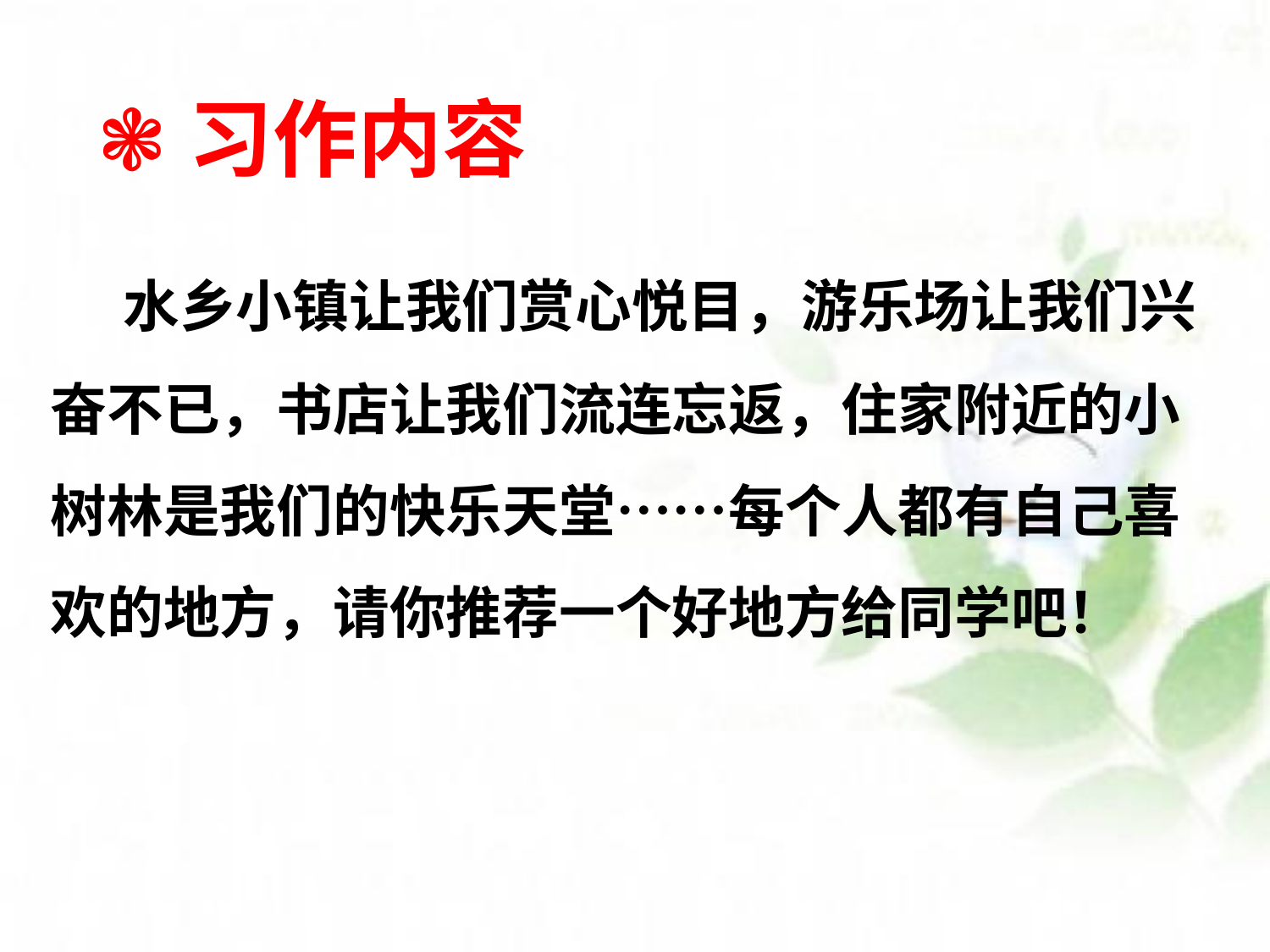

❃习作内容
    水乡小镇让我们赏心悦目，游乐场让我们兴奋不已，书店让我们流连忘返，住家附近的小树林是我们的快乐天堂……每个人都有自己喜欢的地方，请你推荐一个好地方给同学吧！